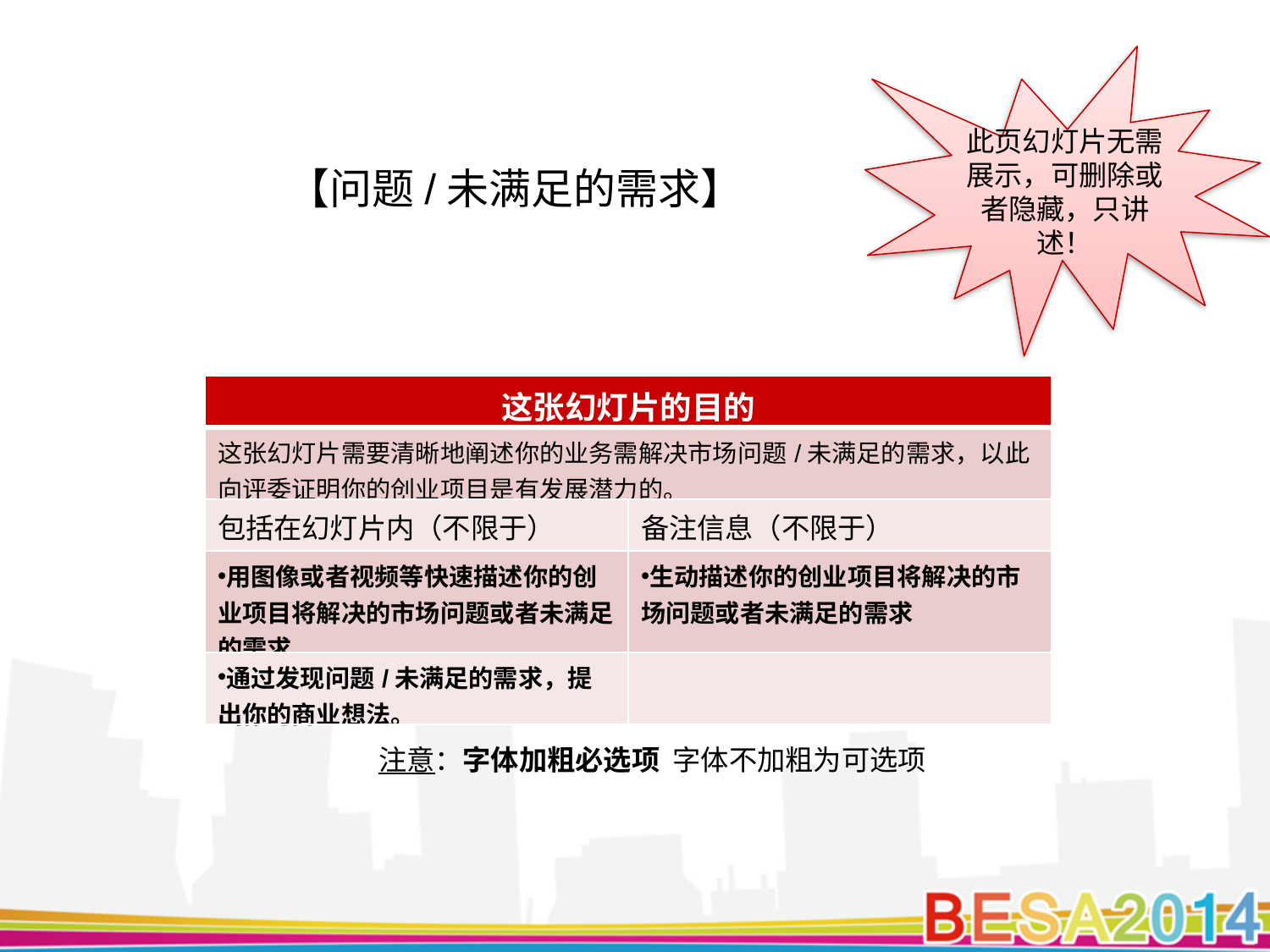

此页幻灯片无需展示，可删除或者隐藏，只讲述！
【问题/未满足的需求】
| 这张幻灯片的目的 |  |
| --- | --- |
| 这张幻灯片需要清晰地阐述你的业务需解决市场问题/未满足的需求，以此向评委证明你的创业项目是有发展潜力的。 |  |
| 包括在幻灯片内（不限于） | 备注信息（不限于） |
| 用图像或者视频等快速描述你的创业项目将解决的市场问题或者未满足的需求 | 生动描述你的创业项目将解决的市场问题或者未满足的需求 |
| 通过发现问题/未满足的需求，提出你的商业想法。 |  |
注意：字体加粗必选项  字体不加粗为可选项